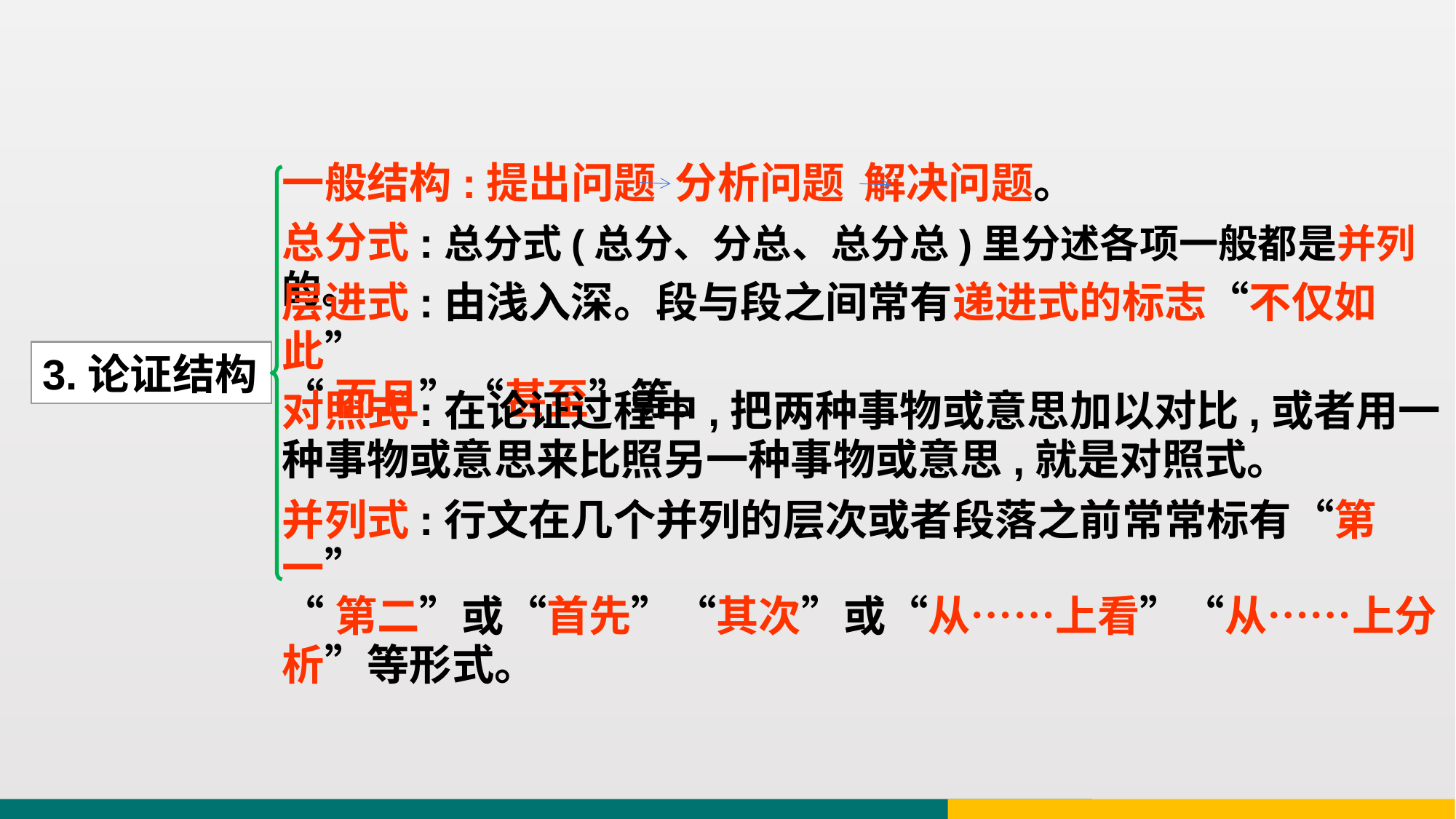

一般结构:提出问题  分析问题  解决问题。

总分式:总分式(总分、分总、总分总)里分述各项一般都是并列的。
层进式:由浅入深。段与段之间常有递进式的标志“不仅如此”
“而且”“甚至”等。
3.论证结构
对照式:在论证过程中,把两种事物或意思加以对比,或者用一种事物或意思来比照另一种事物或意思,就是对照式。
并列式:行文在几个并列的层次或者段落之前常常标有“第一”
“第二”或“首先”“其次”或“从……上看”“从……上分析”等形式。